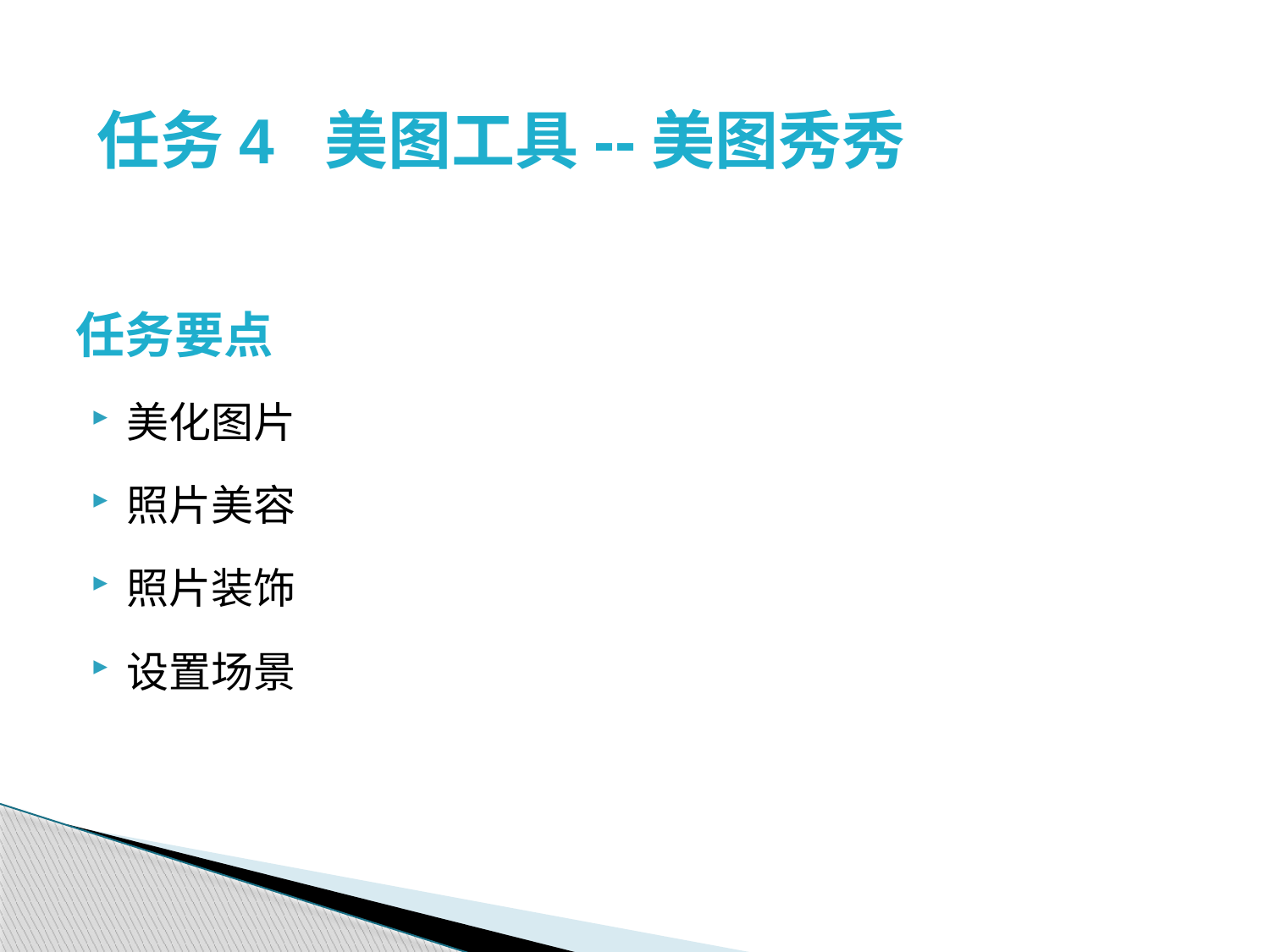

任务4  美图工具--美图秀秀
任务要点
美化图片
照片美容
照片装饰
设置场景